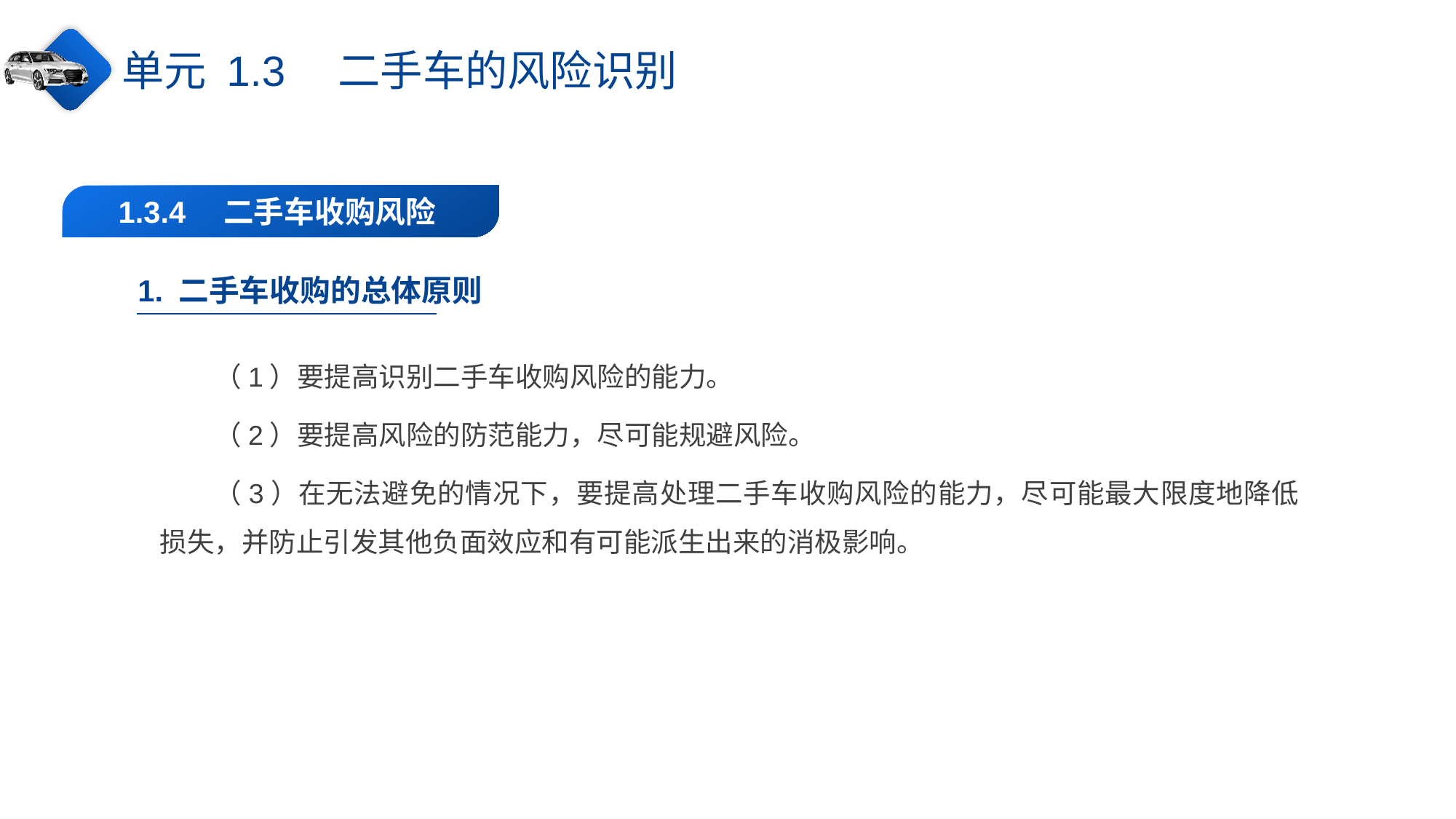

单元 1.3　二手车的风险识别
1.3.4　二手车收购风险
1. 二手车收购的总体原则
（1）要提高识别二手车收购风险的能力。
（2）要提高风险的防范能力，尽可能规避风险。
（3）在无法避免的情况下，要提高处理二手车收购风险的能力，尽可能最大限度地降低损失，并防止引发其他负面效应和有可能派生出来的消极影响。